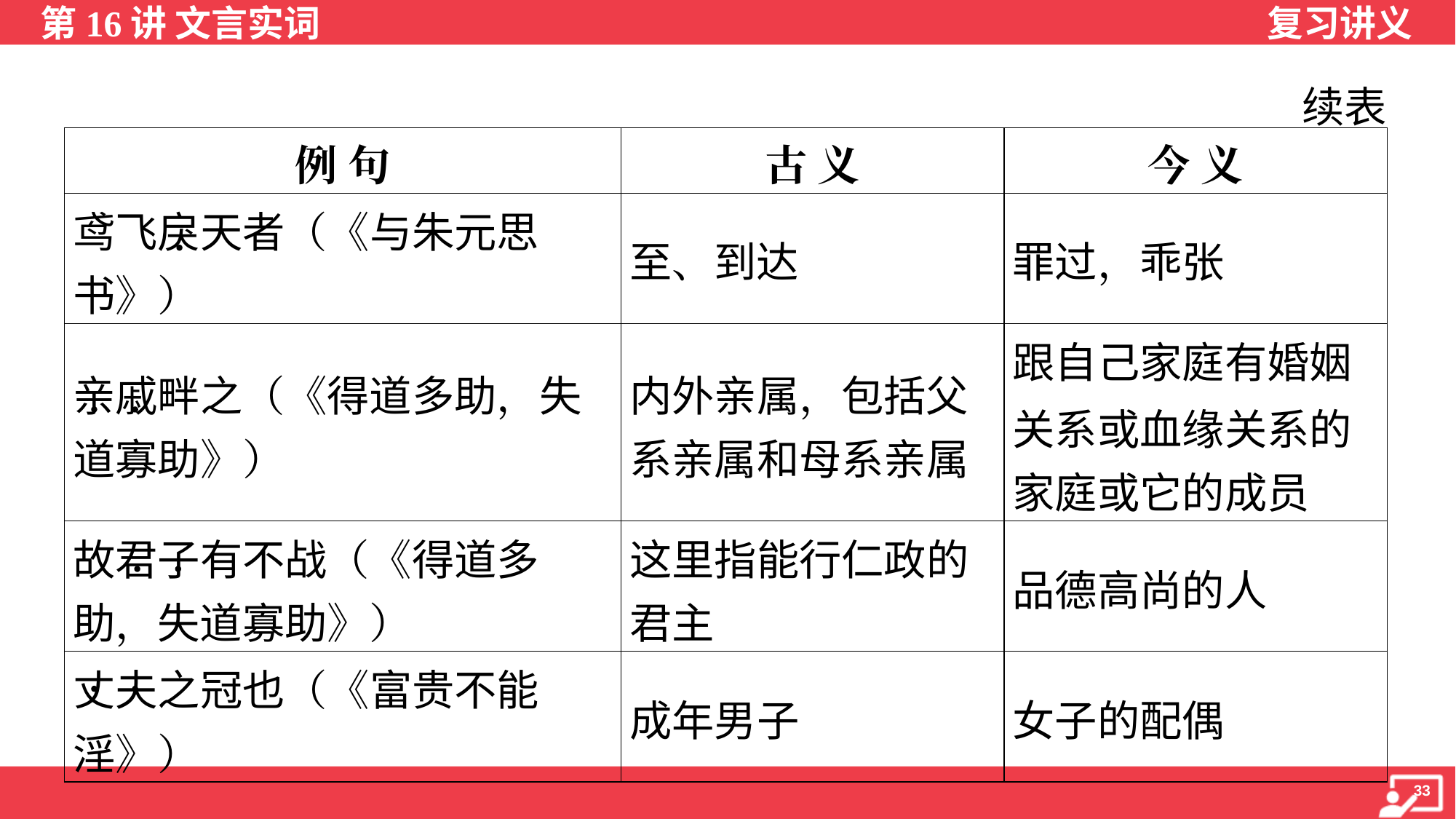

续表
| 例 句 | 古 义 | 今 义 |
| --- | --- | --- |
| 鸢飞戾天者（《与朱元思 书》） | 至、到达 | 罪过，乖张 |
| 亲戚畔之（《得道多助，失 道寡助》） | 内外亲属，包括父 系亲属和母系亲属 | 跟自己家庭有婚姻 关系或血缘关系的 家庭或它的成员 |
| 故君子有不战（《得道多 助，失道寡助》） | 这里指能行仁政的 君主 | 品德高尚的人 |
| 丈夫之冠也（《富贵不能 淫》） | 成年男子 | 女子的配偶 |